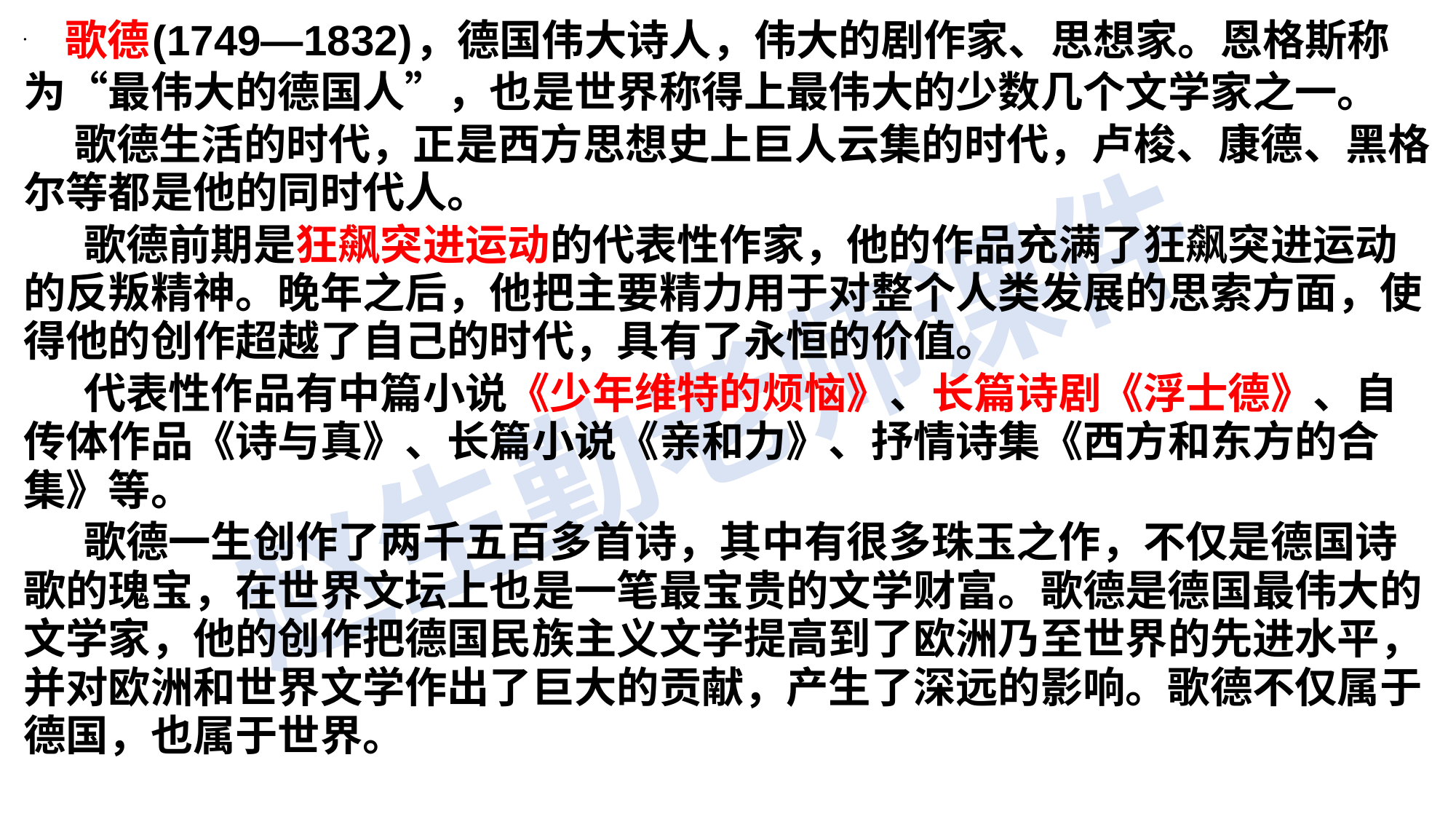

歌德(1749—1832)，德国伟大诗人，伟大的剧作家、思想家。恩格斯称
为“最伟大的德国人”，也是世界称得上最伟大的少数几个文学家之一。
     歌德生活的时代，正是西方思想史上巨人云集的时代，卢梭、康德、黑格尔等都是他的同时代人。
      歌德前期是狂飙突进运动的代表性作家，他的作品充满了狂飙突进运动的反叛精神。晚年之后，他把主要精力用于对整个人类发展的思索方面，使得他的创作超越了自己的时代，具有了永恒的价值。
      代表性作品有中篇小说《少年维特的烦恼》、长篇诗剧《浮士德》、自传体作品《诗与真》、长篇小说《亲和力》、抒情诗集《西方和东方的合集》等。
      歌德一生创作了两千五百多首诗，其中有很多珠玉之作，不仅是德国诗歌的瑰宝，在世界文坛上也是一笔最宝贵的文学财富。歌德是德国最伟大的文学家，他的创作把德国民族主义文学提高到了欧洲乃至世界的先进水平，并对欧洲和世界文学作出了巨大的贡献，产生了深远的影响。歌德不仅属于德国，也属于世界。